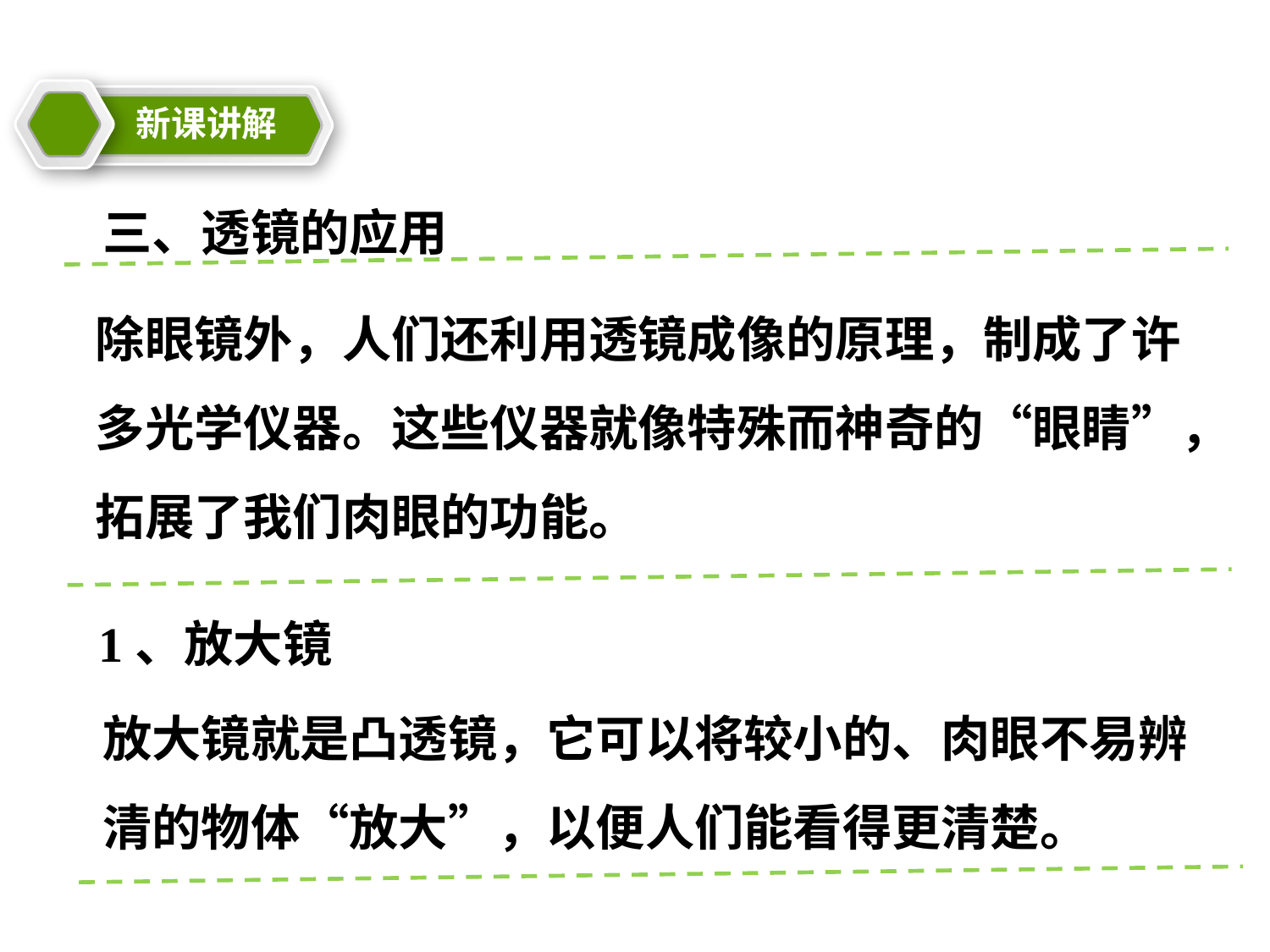

新课讲解
教学目标
三、透镜的应用
除眼镜外，人们还利用透镜成像的原理，制成了许多光学仪器。这些仪器就像特殊而神奇的“眼睛”，拓展了我们肉眼的功能。
1、放大镜
放大镜就是凸透镜，它可以将较小的、肉眼不易辨清的物体“放大”，以便人们能看得更清楚。